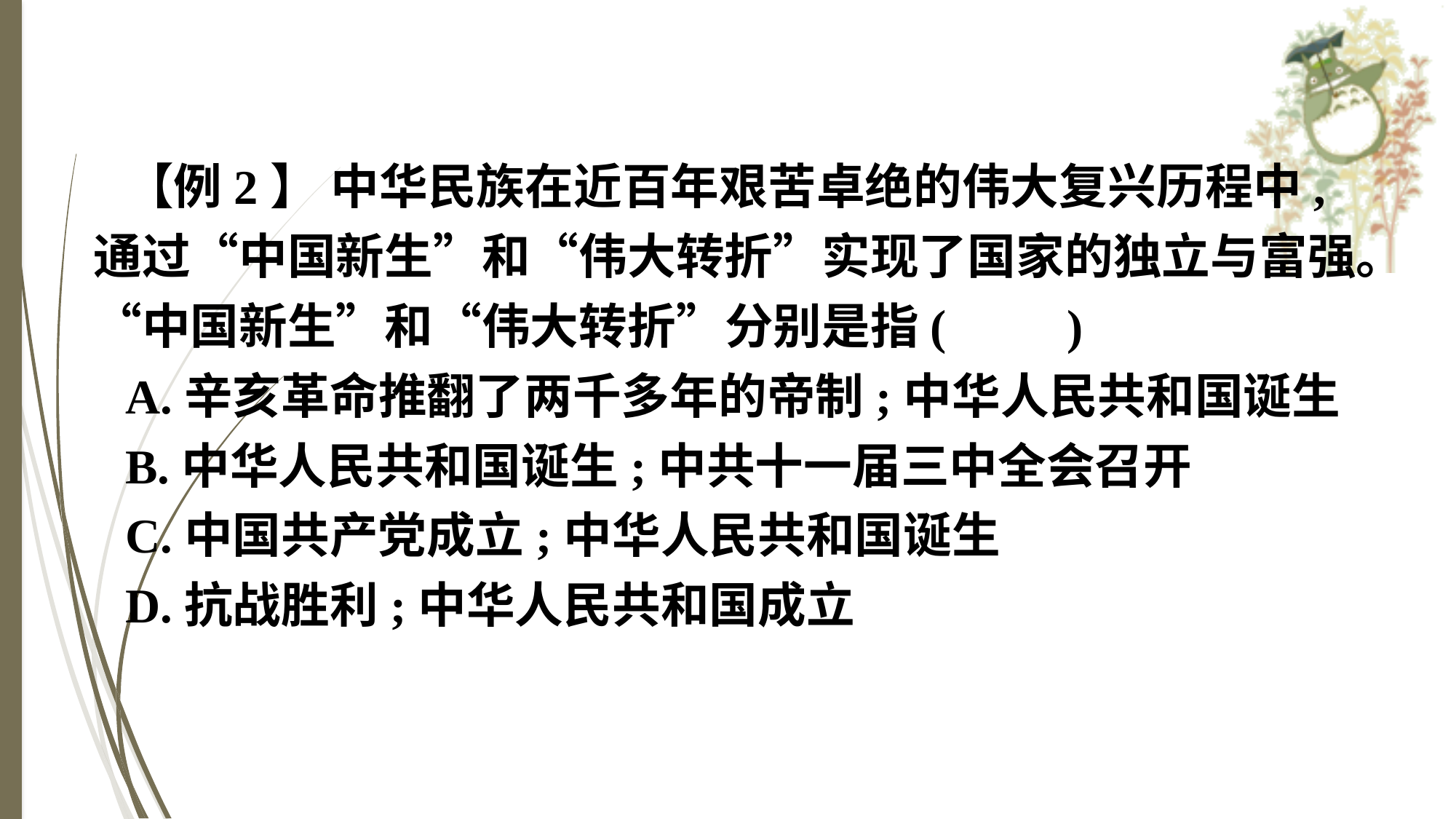

【例2】 中华民族在近百年艰苦卓绝的伟大复兴历程中,通过“中国新生”和“伟大转折”实现了国家的独立与富强。“中国新生”和“伟大转折”分别是指(　　)
A.辛亥革命推翻了两千多年的帝制;中华人民共和国诞生
B.中华人民共和国诞生;中共十一届三中全会召开
C.中国共产党成立;中华人民共和国诞生
D.抗战胜利;中华人民共和国成立